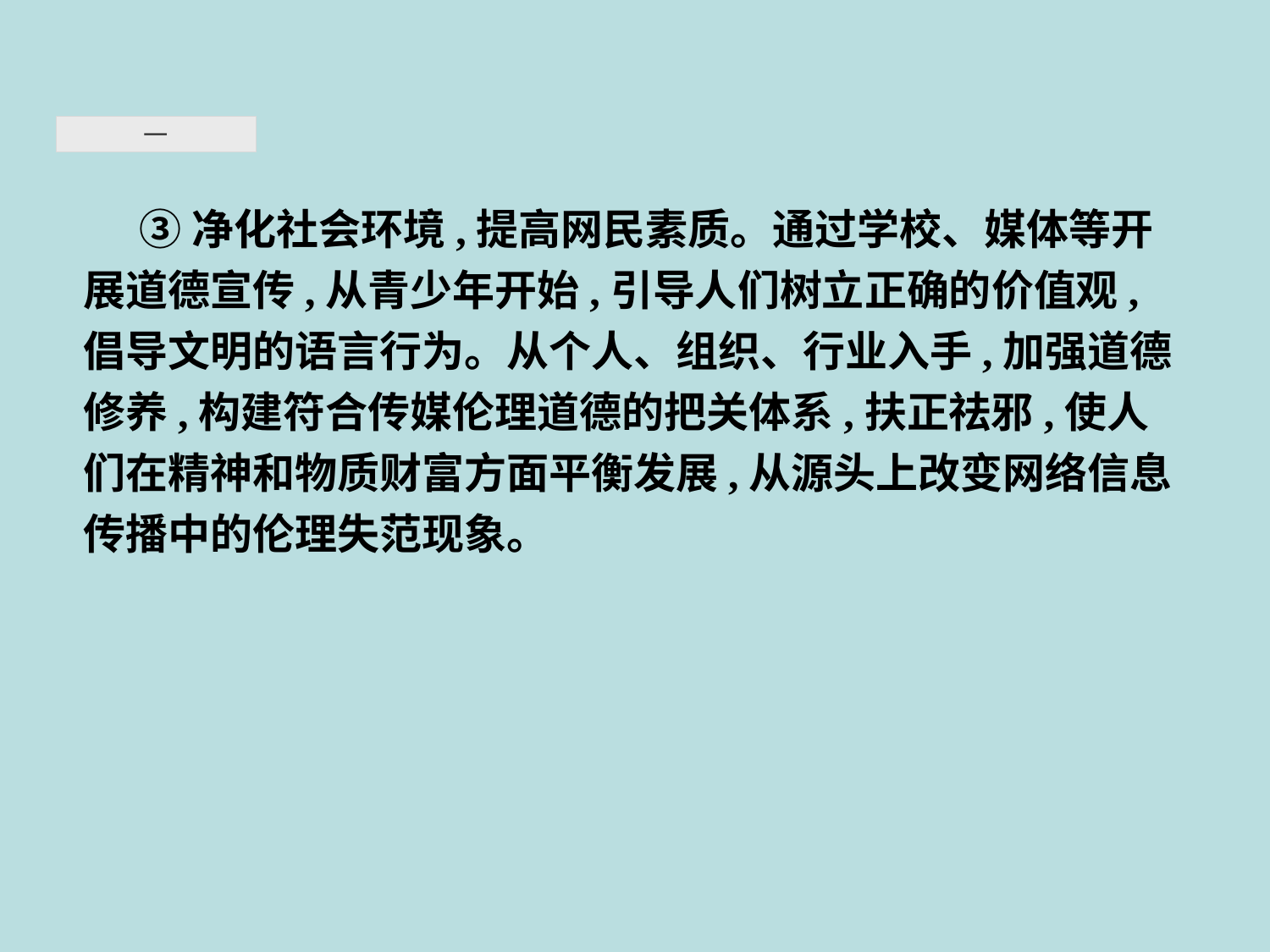

一
  ③净化社会环境,提高网民素质。通过学校、媒体等开展道德宣传,从青少年开始,引导人们树立正确的价值观,倡导文明的语言行为。从个人、组织、行业入手,加强道德修养,构建符合传媒伦理道德的把关体系,扶正祛邪,使人们在精神和物质财富方面平衡发展,从源头上改变网络信息传播中的伦理失范现象。